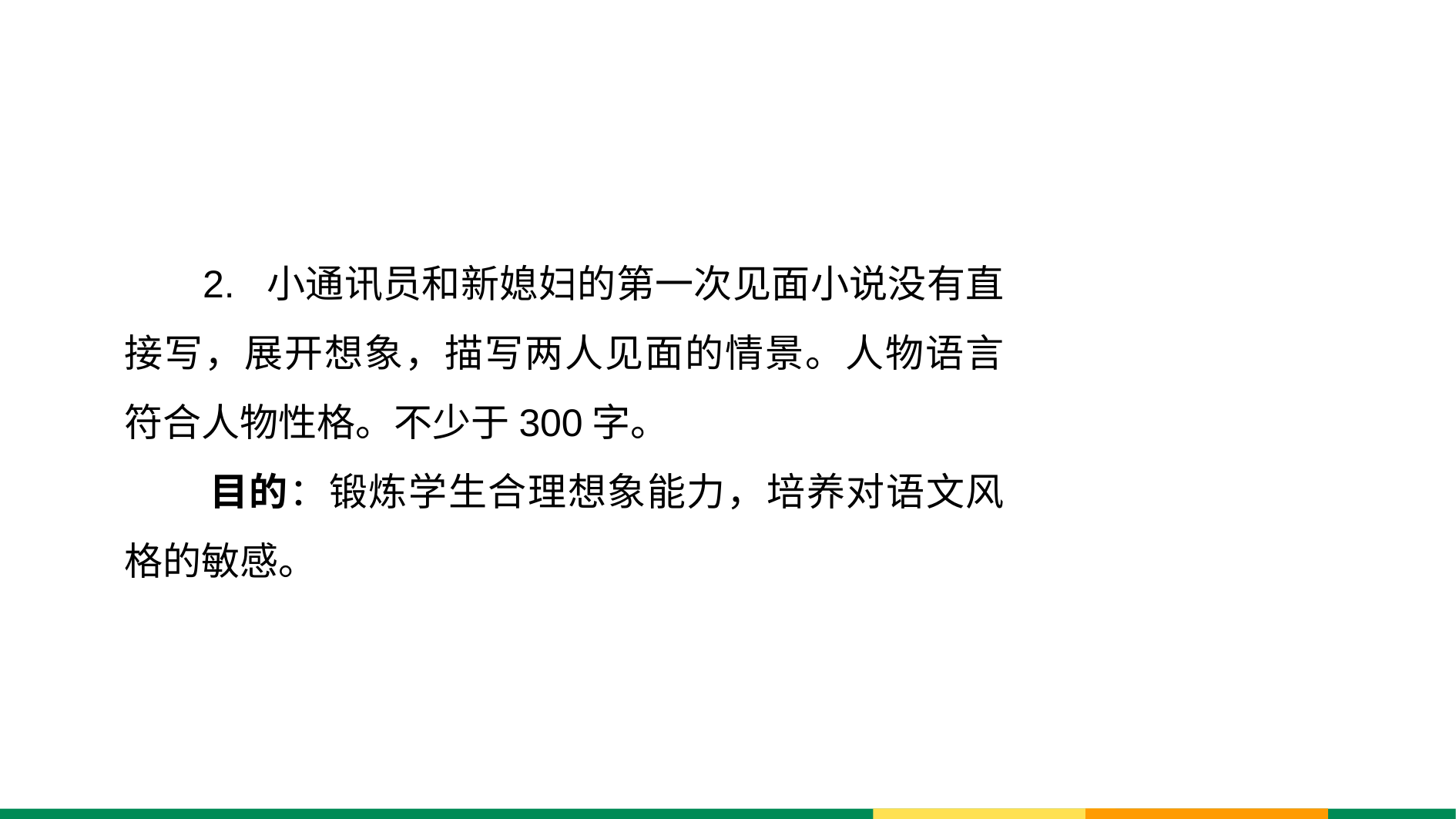

2.  小通讯员和新媳妇的第一次见面小说没有直接写，展开想象，描写两人见面的情景。人物语言符合人物性格。不少于300字。
   目的：锻炼学生合理想象能力，培养对语文风格的敏感。